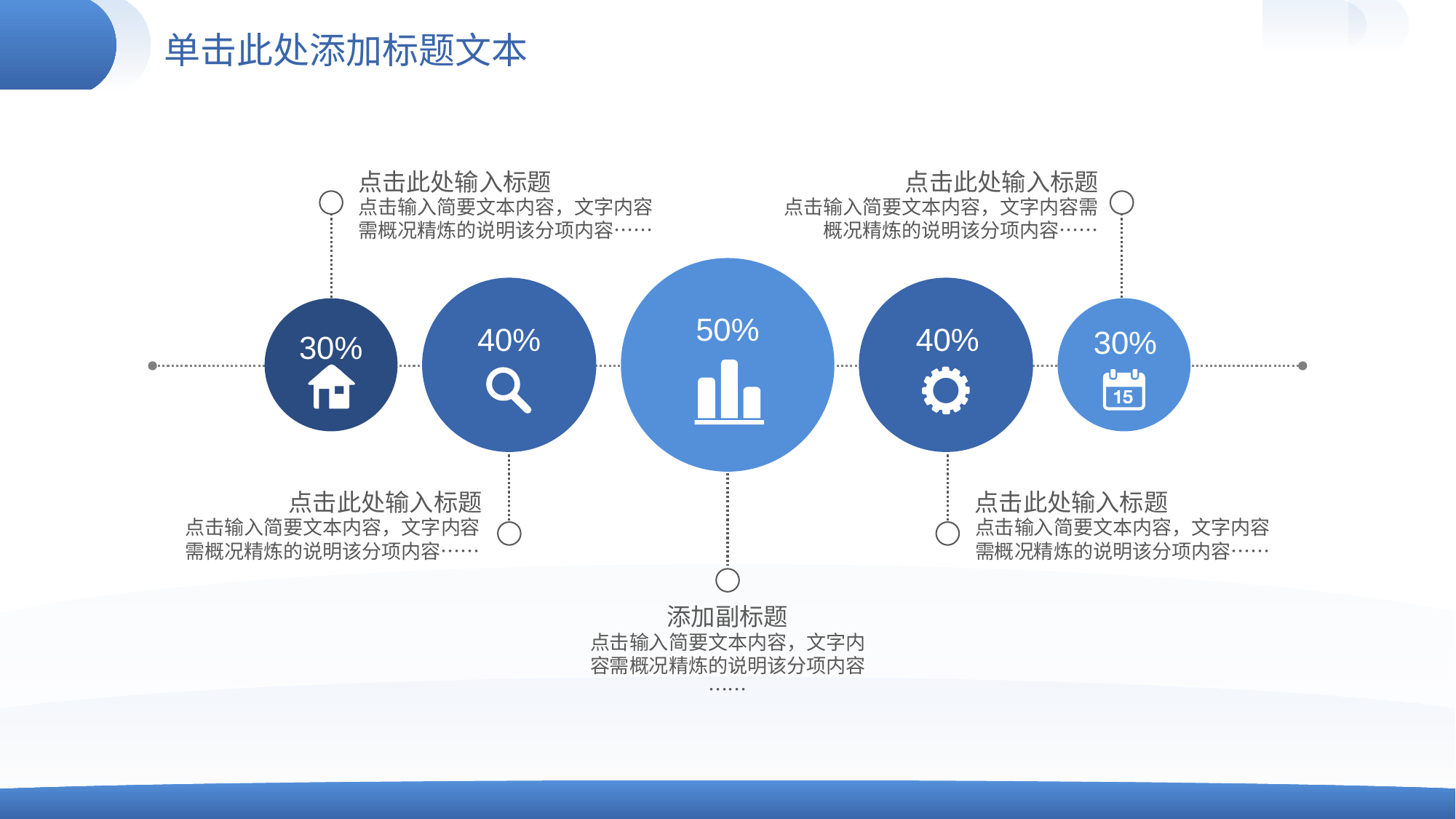

# 单击此处添加标题文本
点击此处输入标题
点击输入简要文本内容，文字内容需概况精炼的说明该分项内容……
点击此处输入标题
点击输入简要文本内容，文字内容需概况精炼的说明该分项内容……

30%

30%

50%

40%

40%

点击此处输入标题
点击输入简要文本内容，文字内容需概况精炼的说明该分项内容……
点击此处输入标题
点击输入简要文本内容，文字内容需概况精炼的说明该分项内容……
添加副标题
点击输入简要文本内容，文字内容需概况精炼的说明该分项内容……